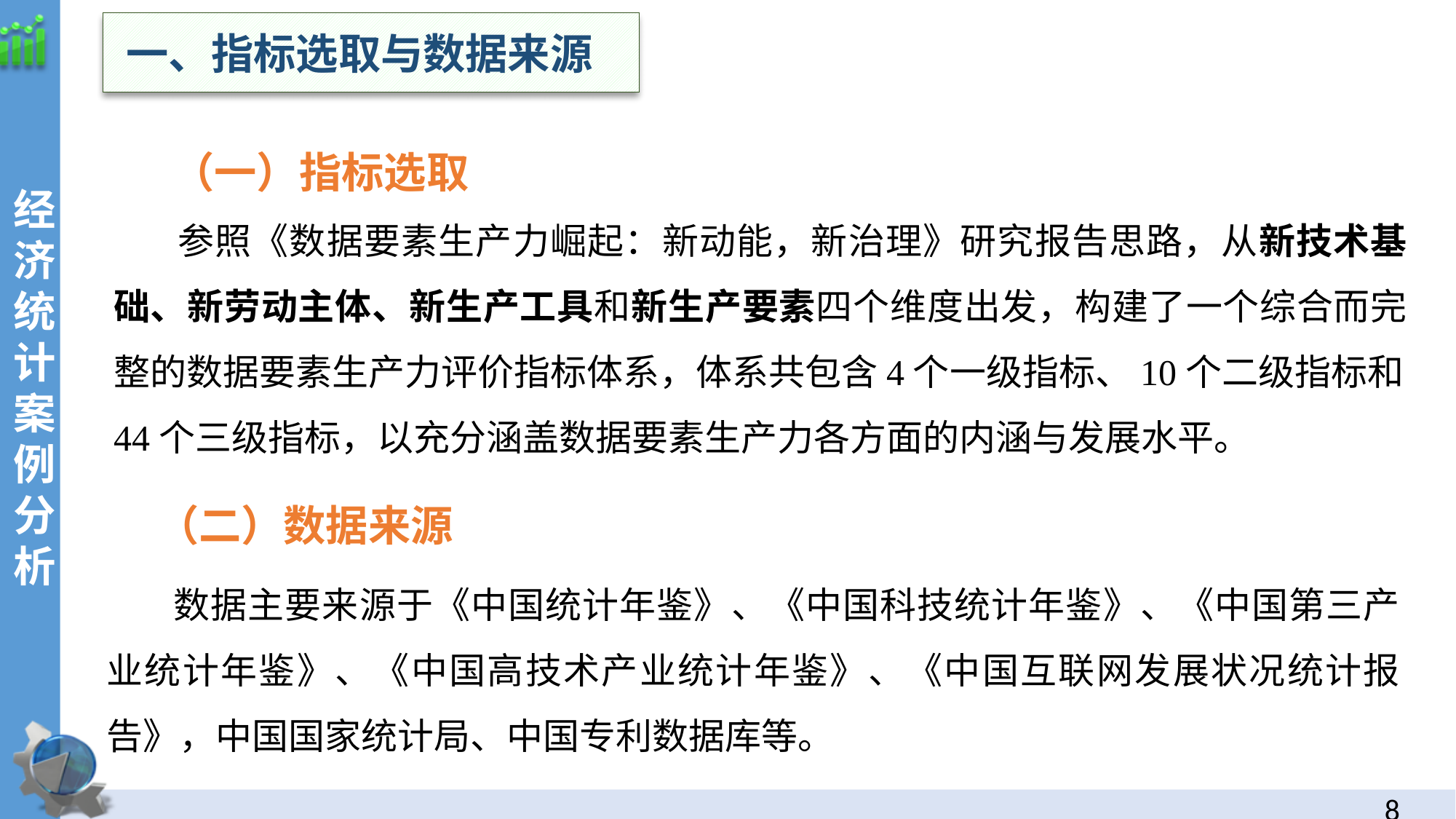

一、指标选取与数据来源
经
济统计案例分析
     （一）指标选取
  参照《数据要素生产力崛起：新动能，新治理》研究报告思路，从新技术基础、新劳动主体、新生产工具和新生产要素四个维度出发，构建了一个综合而完整的数据要素生产力评价指标体系，体系共包含4个一级指标、10个二级指标和44个三级指标，以充分涵盖数据要素生产力各方面的内涵与发展水平。
 （二）数据来源
   数据主要来源于《中国统计年鉴》、《中国科技统计年鉴》、《中国第三产业统计年鉴》、《中国高技术产业统计年鉴》、《中国互联网发展状况统计报告》，中国国家统计局、中国专利数据库等。

8